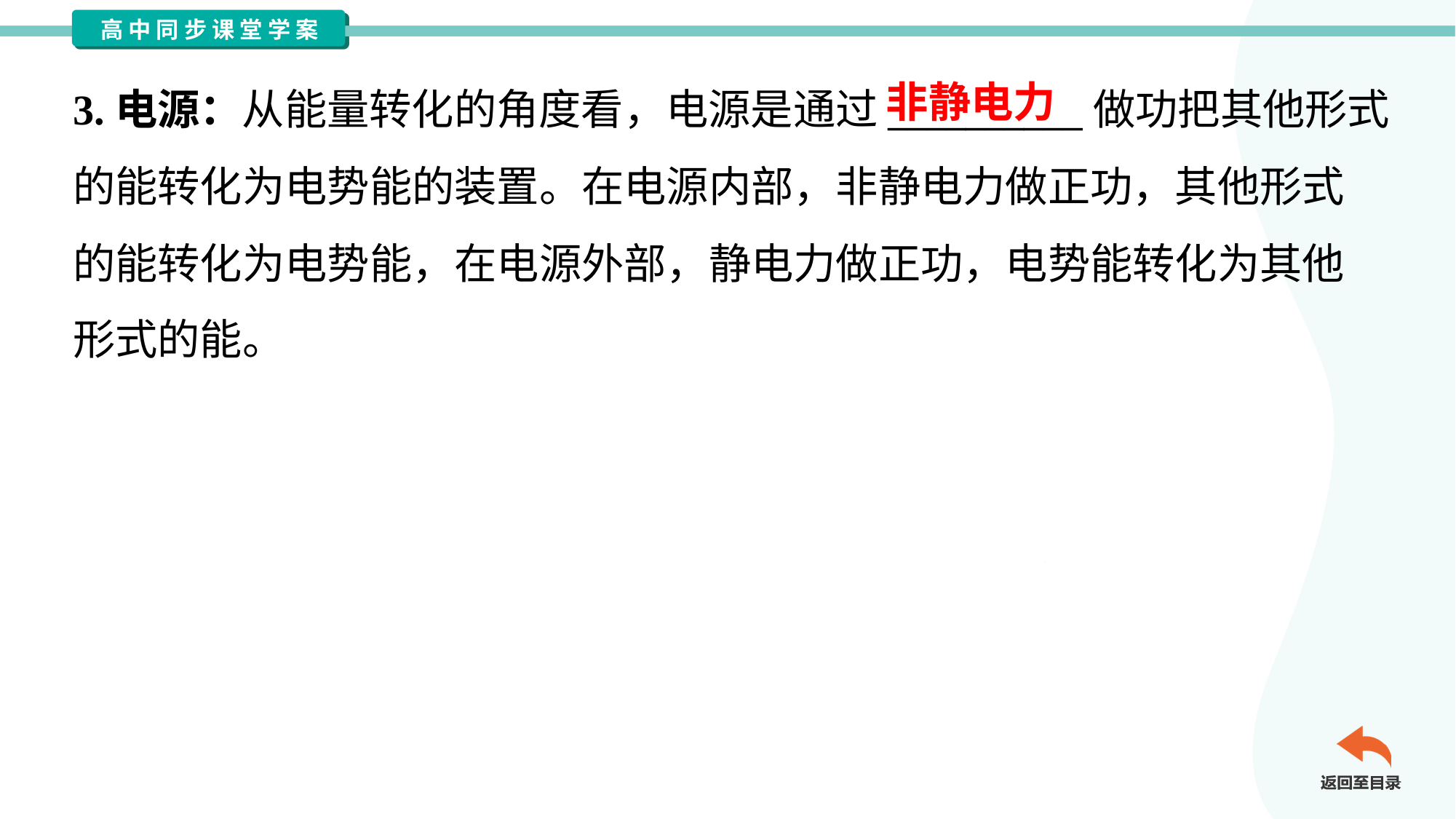

非静电力
3.电源：从能量转化的角度看，电源是通过__________做功把其他形式
的能转化为电势能的装置。在电源内部，非静电力做正功，其他形式
的能转化为电势能，在电源外部，静电力做正功，电势能转化为其他
形式的能。